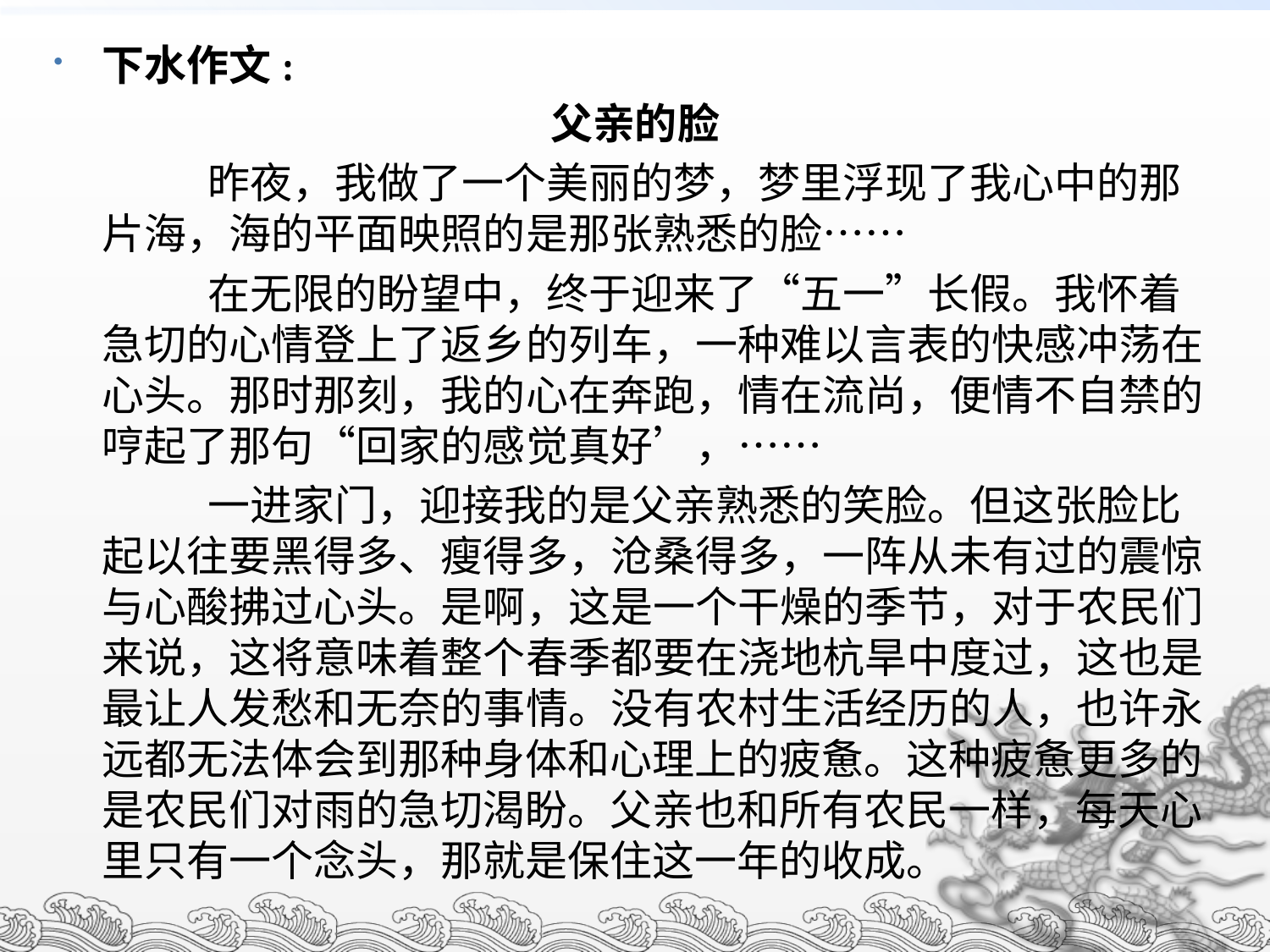

# 下水作文:
父亲的脸
               昨夜，我做了一个美丽的梦，梦里浮现了我心中的那片海，海的平面映照的是那张熟悉的脸……
               在无限的盼望中，终于迎来了“五一”长假。我怀着急切的心情登上了返乡的列车，一种难以言表的快感冲荡在心头。那时那刻，我的心在奔跑，情在流尚，便情不自禁的哼起了那句“回家的感觉真好’，……
               一进家门，迎接我的是父亲熟悉的笑脸。但这张脸比起以往要黑得多、瘦得多，沧桑得多，一阵从未有过的震惊与心酸拂过心头。是啊，这是一个干燥的季节，对于农民们来说，这将意味着整个春季都要在浇地杭旱中度过，这也是最让人发愁和无奈的事情。没有农村生活经历的人，也许永远都无法体会到那种身体和心理上的疲惫。这种疲惫更多的是农民们对雨的急切渴盼。父亲也和所有农民一样，每天心里只有一个念头，那就是保住这一年的收成。